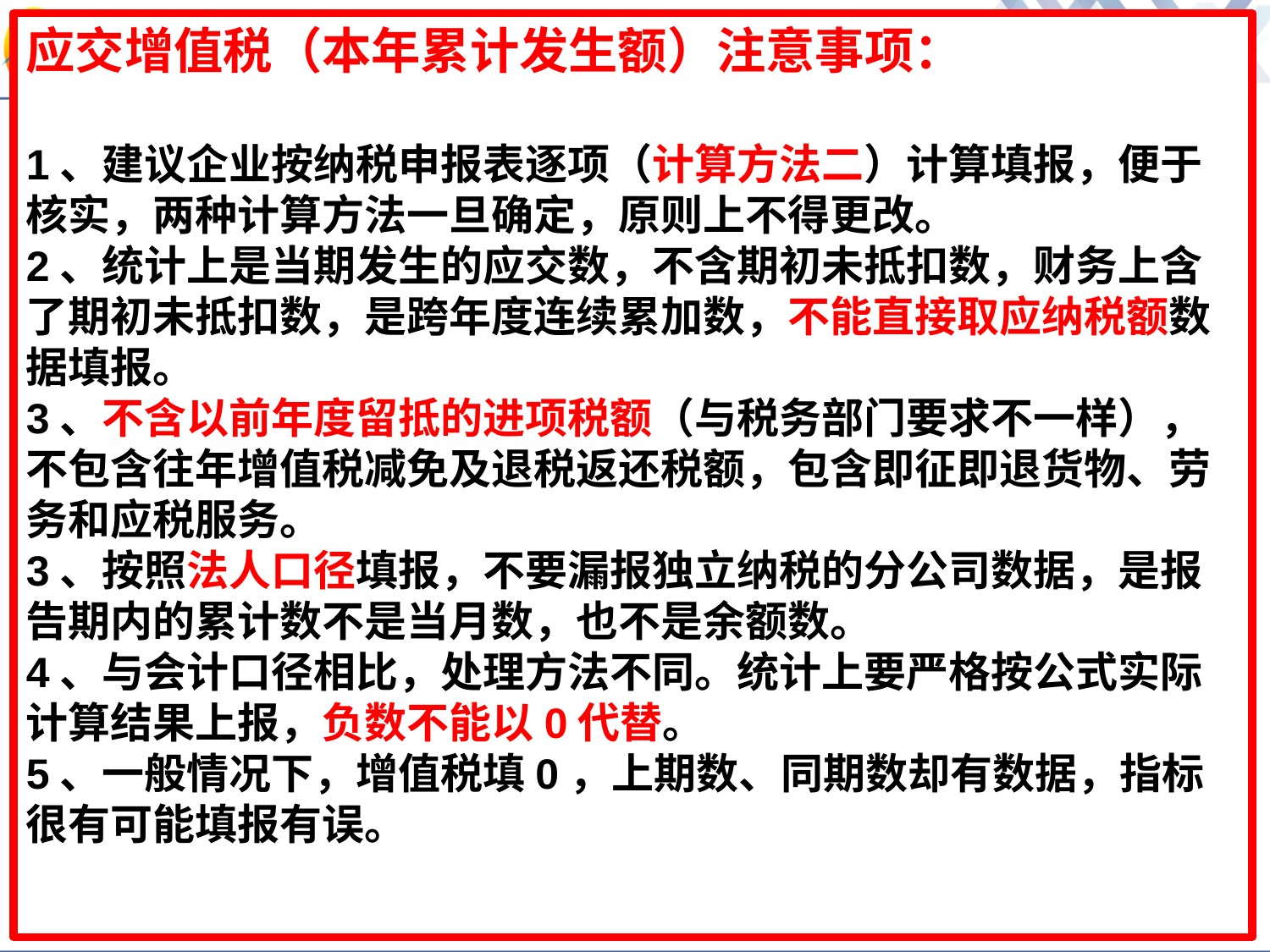

应交增值税（本年累计发生额）注意事项：

1、建议企业按纳税申报表逐项（计算方法二）计算填报，便于核实，两种计算方法一旦确定，原则上不得更改。
2、统计上是当期发生的应交数，不含期初未抵扣数，财务上含了期初未抵扣数，是跨年度连续累加数，不能直接取应纳税额数据填报。
3、不含以前年度留抵的进项税额（与税务部门要求不一样），不包含往年增值税减免及退税返还税额，包含即征即退货物、劳务和应税服务。
3、按照法人口径填报，不要漏报独立纳税的分公司数据，是报告期内的累计数不是当月数，也不是余额数。
4、与会计口径相比，处理方法不同。统计上要严格按公式实际计算结果上报，负数不能以0代替。
5、一般情况下，增值税填0，上期数、同期数却有数据，指标很有可能填报有误。

# 方法2：取本期《增值税及附加税费申报表（一般纳税人适用）》及各期附表4“税额抵减情况表”
应交增值税（本年累计发生额）
= 销项税额－（进项税额－进项税额转出－免、抵、退应退税额） + 简易计税办法计算的应纳税额 + 按简易计税办法计算的纳税检查应补缴税额 － 应纳税额减征额 - 加计抵减额